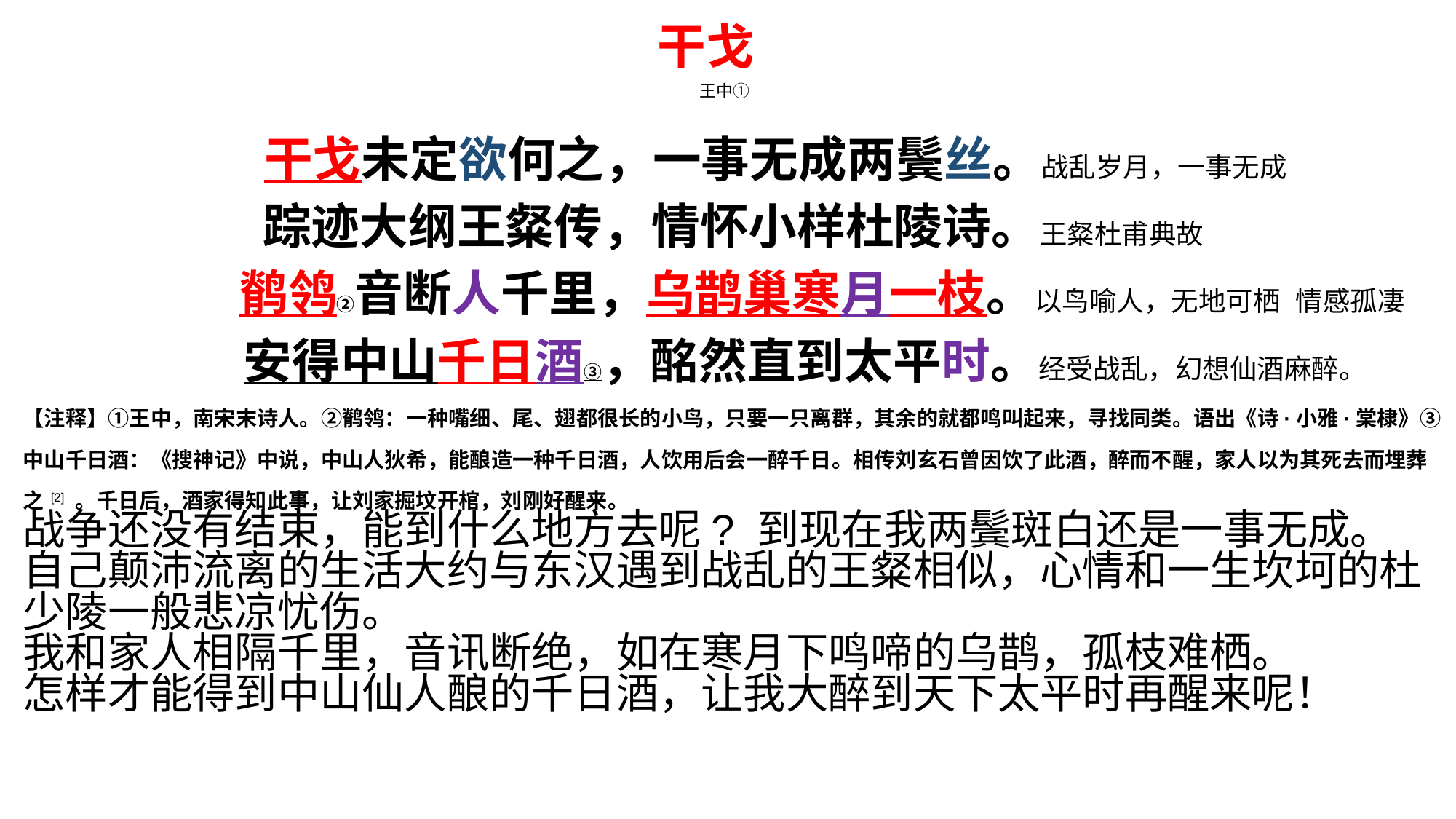

干戈
# 王中①
　　干戈未定欲何之，一事无成两鬓丝。战乱岁月，一事无成
踪迹大纲王粲传，情怀小样杜陵诗。王粲杜甫典故
　　      鹡鸰②音断人千里，乌鹊巢寒月一枝。以鸟喻人，无地可栖  情感孤凄
　　    安得中山千日酒③，酩然直到太平时。经受战乱，幻想仙酒麻醉。
【注释】①王中，南宋末诗人。②鹡鸰：一种嘴细、尾、翅都很长的小鸟，只要一只离群，其余的就都鸣叫起来，寻找同类。语出《诗·小雅·棠棣》③中山千日酒：《搜神记》中说，中山人狄希，能酿造一种千日酒，人饮用后会一醉千日。相传刘玄石曾因饮了此酒，醉而不醒，家人以为其死去而埋葬之 [2] 。千日后，酒家得知此事，让刘家掘坟开棺，刘刚好醒来。
战争还没有结束，能到什么地方去呢? 到现在我两鬓斑白还是一事无成。
自己颠沛流离的生活大约与东汉遇到战乱的王粲相似，心情和一生坎坷的杜少陵一般悲凉忧伤。
我和家人相隔千里，音讯断绝，如在寒月下鸣啼的乌鹊，孤枝难栖。
怎样才能得到中山仙人酿的千日酒，让我大醉到天下太平时再醒来呢！